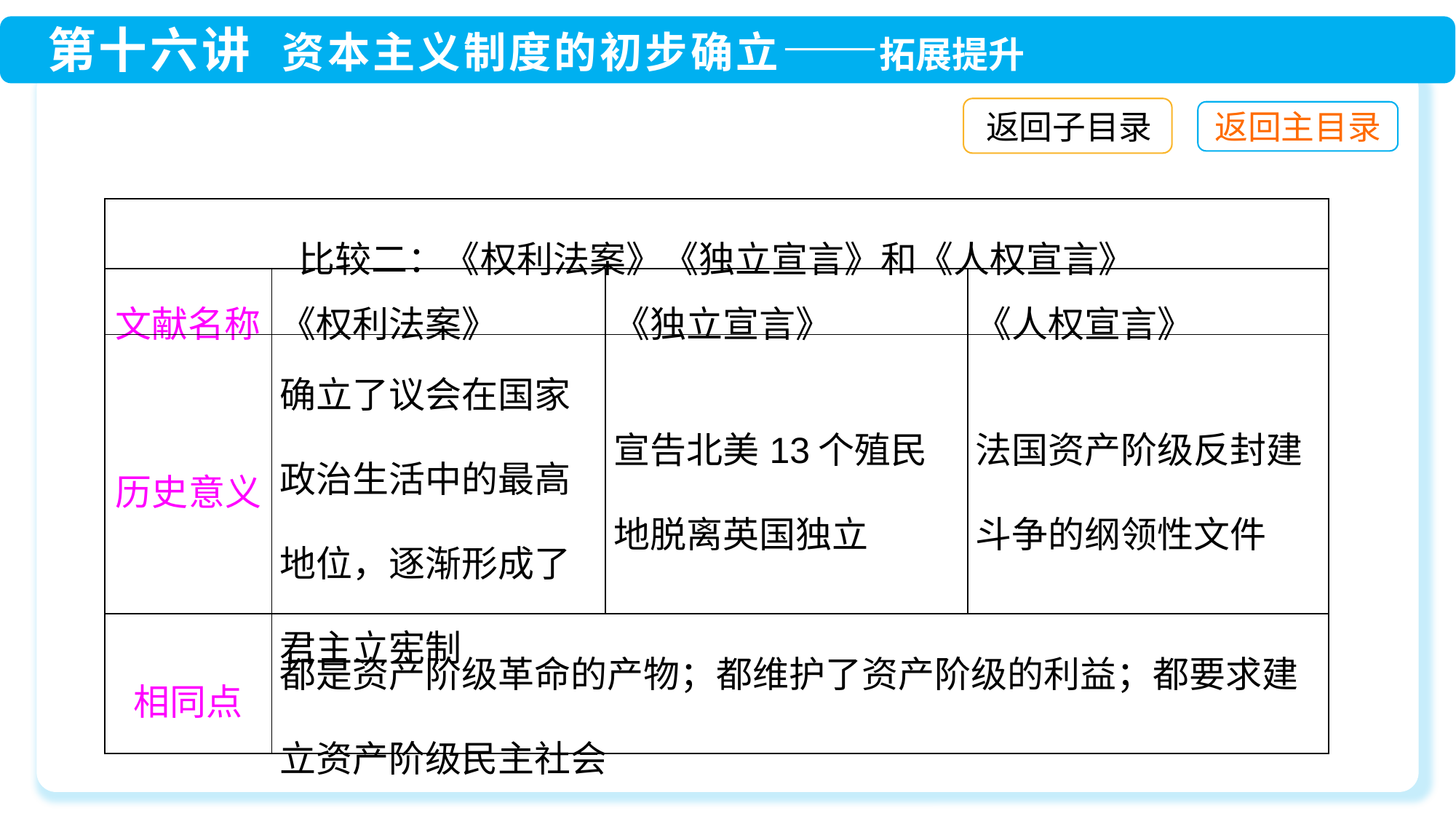

返回子目录
| 比较二：《权利法案》《独立宣言》和《人权宣言》 |  |  |  |
| --- | --- | --- | --- |
| 文献名称 | 《权利法案》 | 《独立宣言》 | 《人权宣言》 |
| 历史意义 | 确立了议会在国家政治生活中的最高地位，逐渐形成了君主立宪制 | 宣告北美13个殖民地脱离英国独立 | 法国资产阶级反封建斗争的纲领性文件 |
| 相同点 | 都是资产阶级革命的产物；都维护了资产阶级的利益；都要求建立资产阶级民主社会 |  |  |